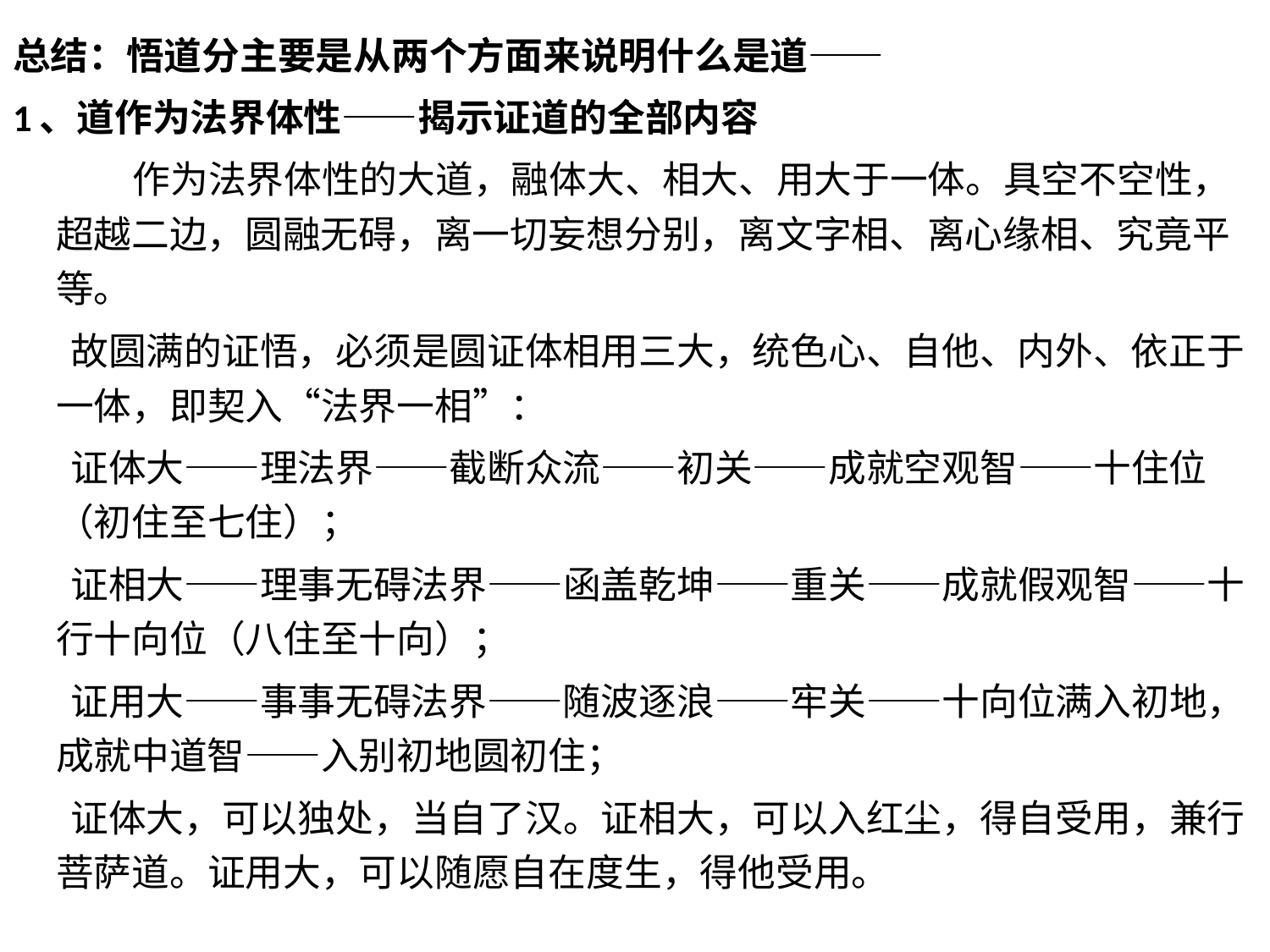

总结：悟道分主要是从两个方面来说明什么是道——
1、道作为法界体性——揭示证道的全部内容
             作为法界体性的大道，融体大、相大、用大于一体。具空不空性，超越二边，圆融无碍，离一切妄想分别，离文字相、离心缘相、究竟平等。
      故圆满的证悟，必须是圆证体相用三大，统色心、自他、内外、依正于一体，即契入“法界一相”：
      证体大——理法界——截断众流——初关——成就空观智——十住位（初住至七住）；
      证相大——理事无碍法界——函盖乾坤——重关——成就假观智——十行十向位（八住至十向）；
      证用大——事事无碍法界——随波逐浪——牢关——十向位满入初地，成就中道智——入别初地圆初住；
      证体大，可以独处，当自了汉。证相大，可以入红尘，得自受用，兼行菩萨道。证用大，可以随愿自在度生，得他受用。